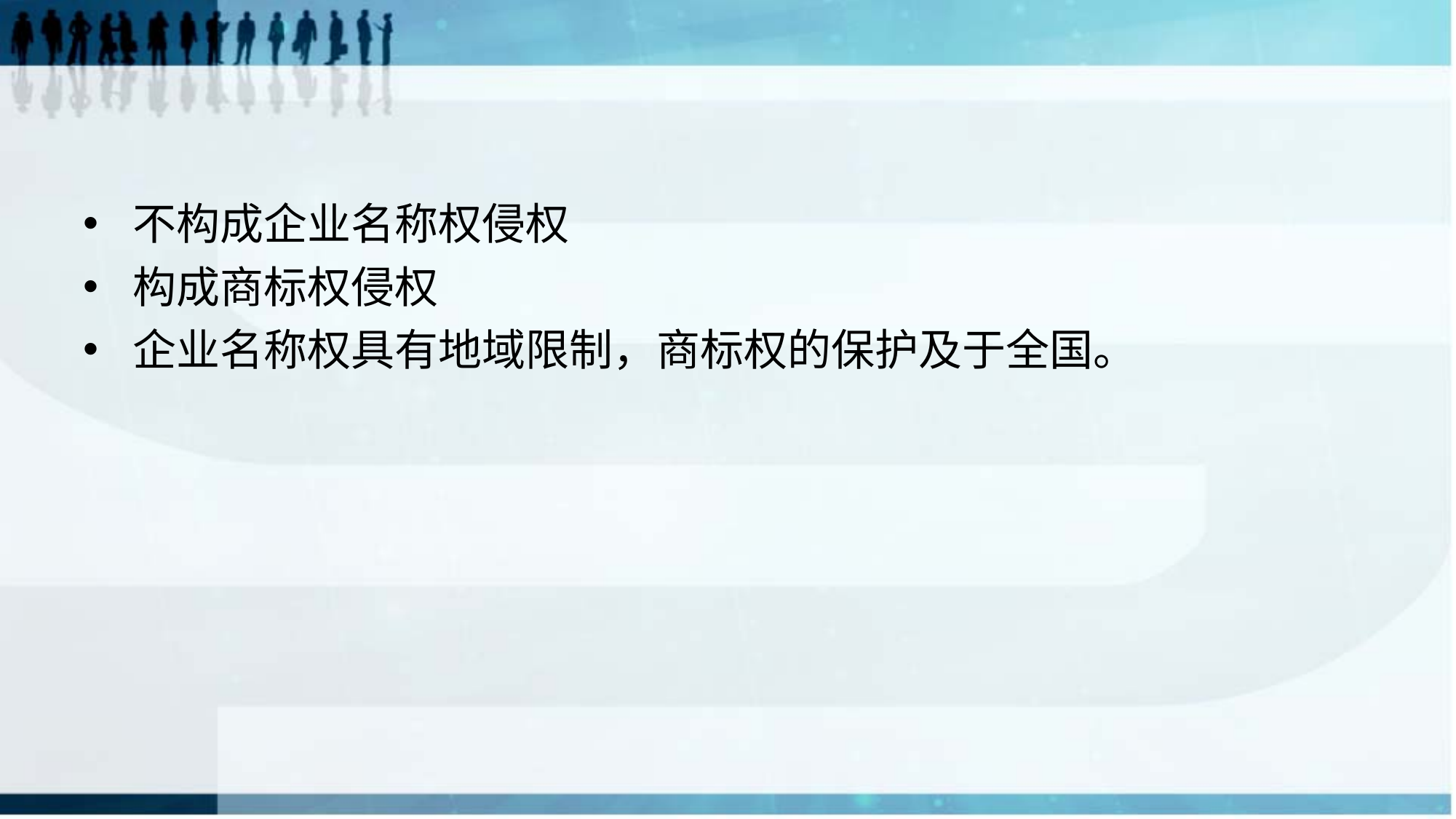

#
不构成企业名称权侵权
构成商标权侵权
企业名称权具有地域限制，商标权的保护及于全国。